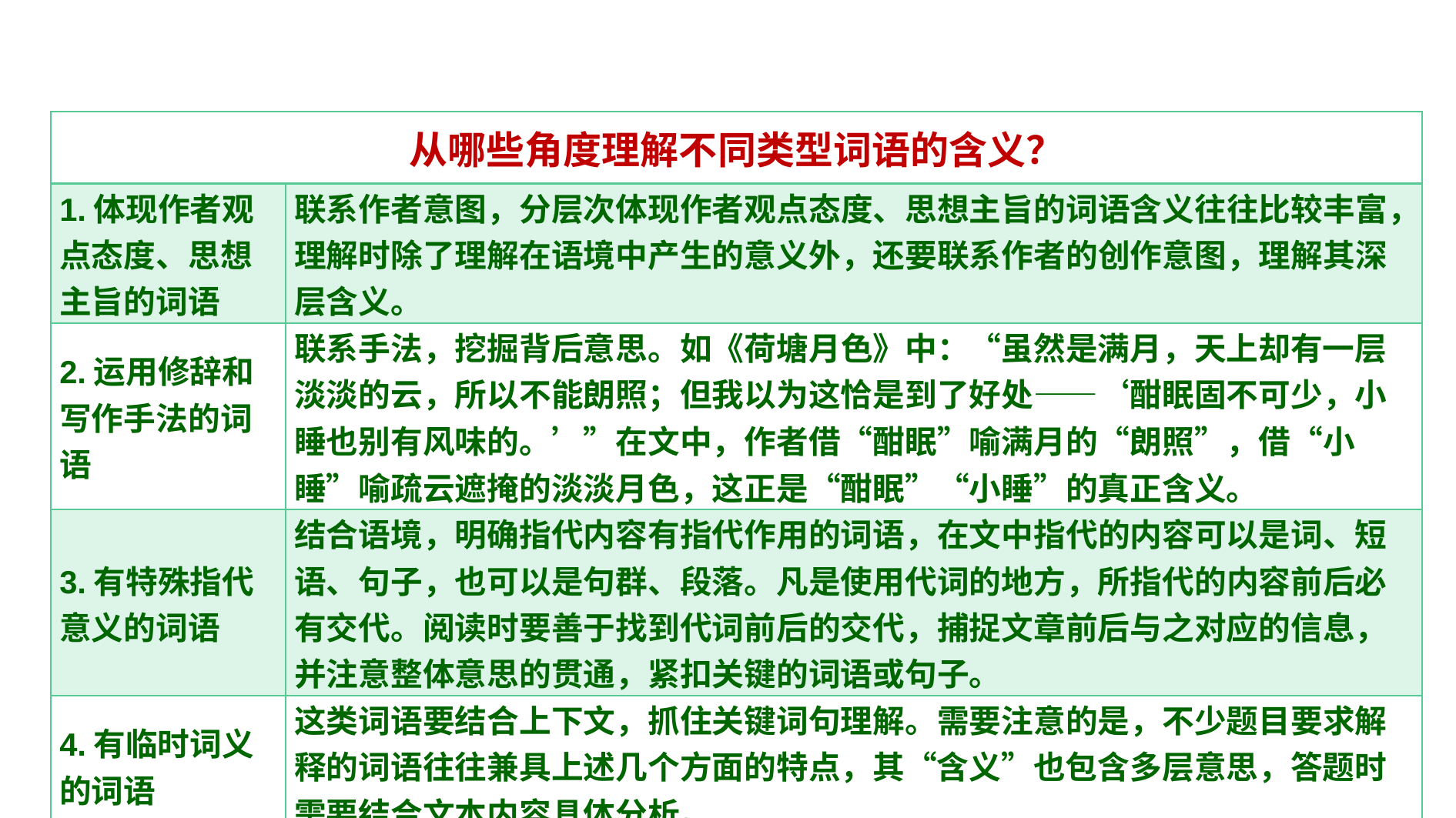

| 从哪些角度理解不同类型词语的含义？ |  |
| --- | --- |
| 1.体现作者观点态度、思想主旨的词语 | 联系作者意图，分层次体现作者观点态度、思想主旨的词语含义往往比较丰富，理解时除了理解在语境中产生的意义外，还要联系作者的创作意图，理解其深层含义。 |
| 2.运用修辞和写作手法的词语 | 联系手法，挖掘背后意思。如《荷塘月色》中：“虽然是满月，天上却有一层淡淡的云，所以不能朗照；但我以为这恰是到了好处——‘酣眠固不可少，小睡也别有风味的。’”在文中，作者借“酣眠”喻满月的“朗照”，借“小睡”喻疏云遮掩的淡淡月色，这正是“酣眠”“小睡”的真正含义。 |
| 3.有特殊指代意义的词语 | 结合语境，明确指代内容有指代作用的词语，在文中指代的内容可以是词、短语、句子，也可以是句群、段落。凡是使用代词的地方，所指代的内容前后必有交代。阅读时要善于找到代词前后的交代，捕捉文章前后与之对应的信息，并注意整体意思的贯通，紧扣关键的词语或句子。 |
| 4.有临时词义的词语 | 这类词语要结合上下文，抓住关键词句理解。需要注意的是，不少题目要求解释的词语往往兼具上述几个方面的特点，其“含义”也包含多层意思，答题时需要结合文本内容具体分析。 |